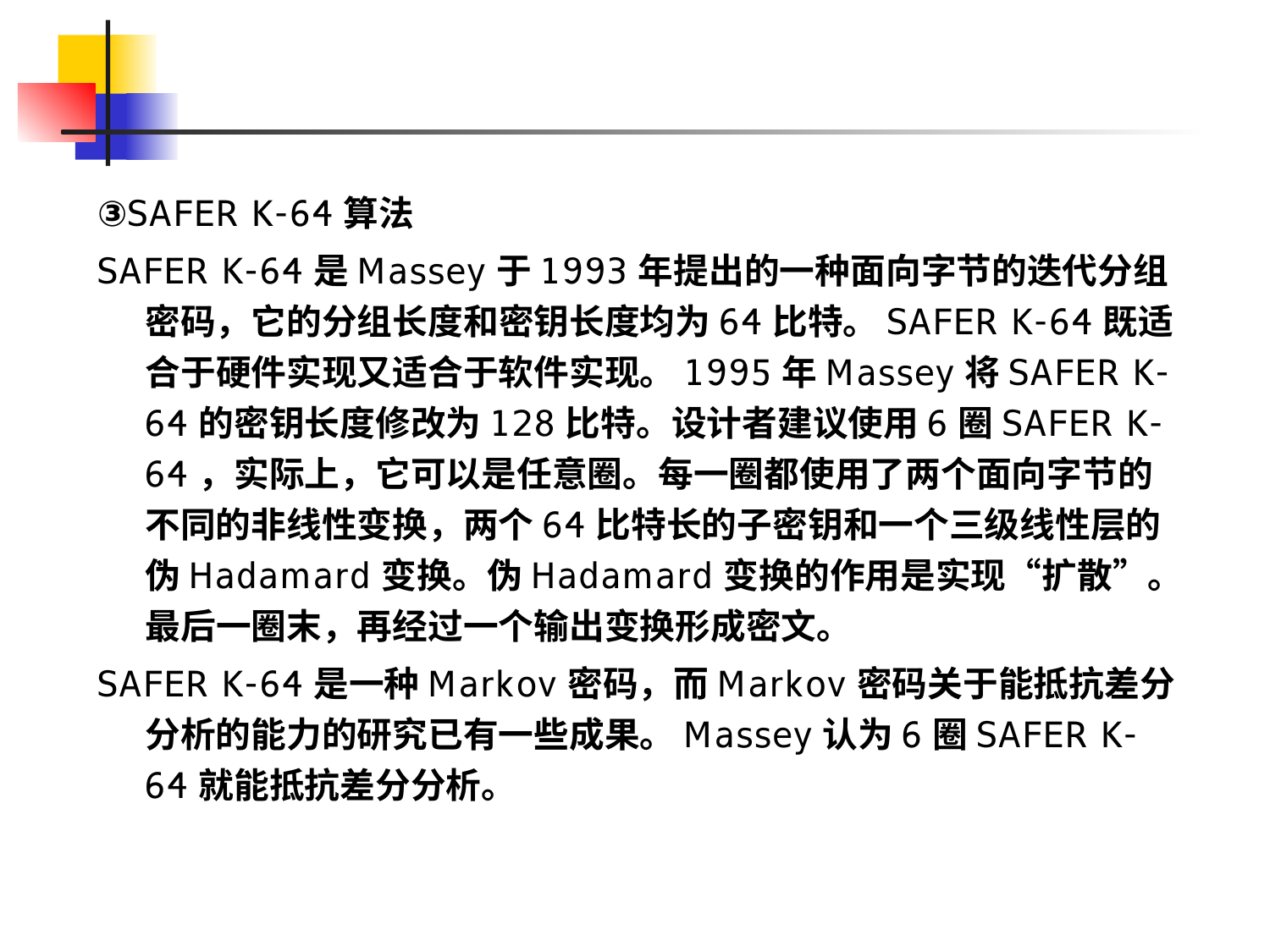

③SAFER K-64算法
SAFER K-64是Massey于1993年提出的一种面向字节的迭代分组密码，它的分组长度和密钥长度均为64比特。SAFER K-64既适合于硬件实现又适合于软件实现。1995年Massey将SAFER K-64的密钥长度修改为128比特。设计者建议使用6圈SAFER K-64，实际上，它可以是任意圈。每一圈都使用了两个面向字节的不同的非线性变换，两个64比特长的子密钥和一个三级线性层的伪Hadamard变换。伪Hadamard变换的作用是实现“扩散”。最后一圈末，再经过一个输出变换形成密文。
SAFER K-64是一种Markov密码，而Markov密码关于能抵抗差分分析的能力的研究已有一些成果。Massey认为6圈SAFER K-64就能抵抗差分分析。

22